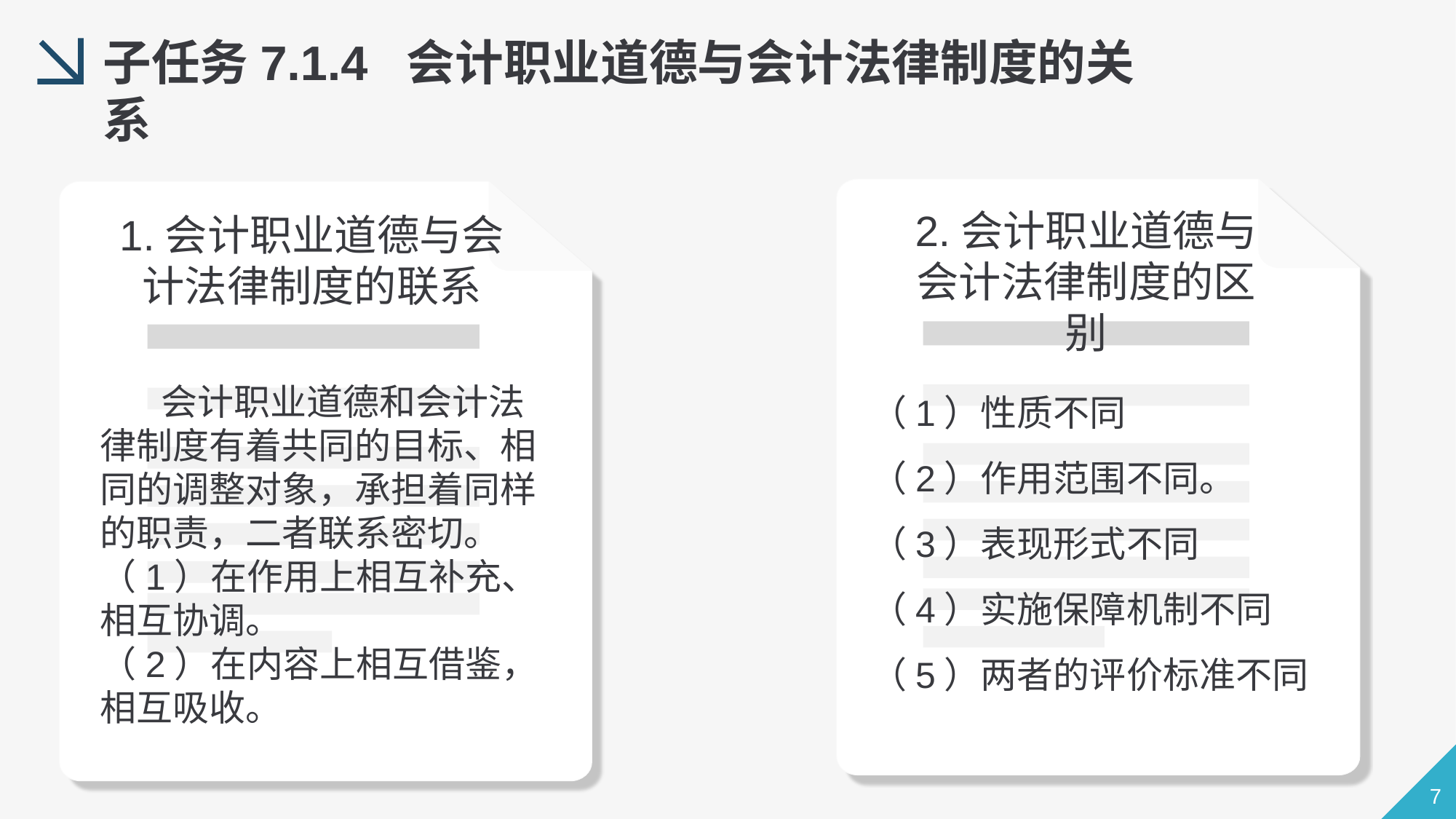

子任务7.1.4  会计职业道德与会计法律制度的关系

2.会计职业道德与会计法律制度的区别
1.会计职业道德与会计法律制度的联系
（1）性质不同
（2）作用范围不同。
（3）表现形式不同
（4）实施保障机制不同
（5）两者的评价标准不同
        会计职业道德和会计法律制度有着共同的目标、相同的调整对象，承担着同样的职责，二者联系密切。
（1）在作用上相互补充、相互协调。
（2）在内容上相互借鉴，相互吸收。